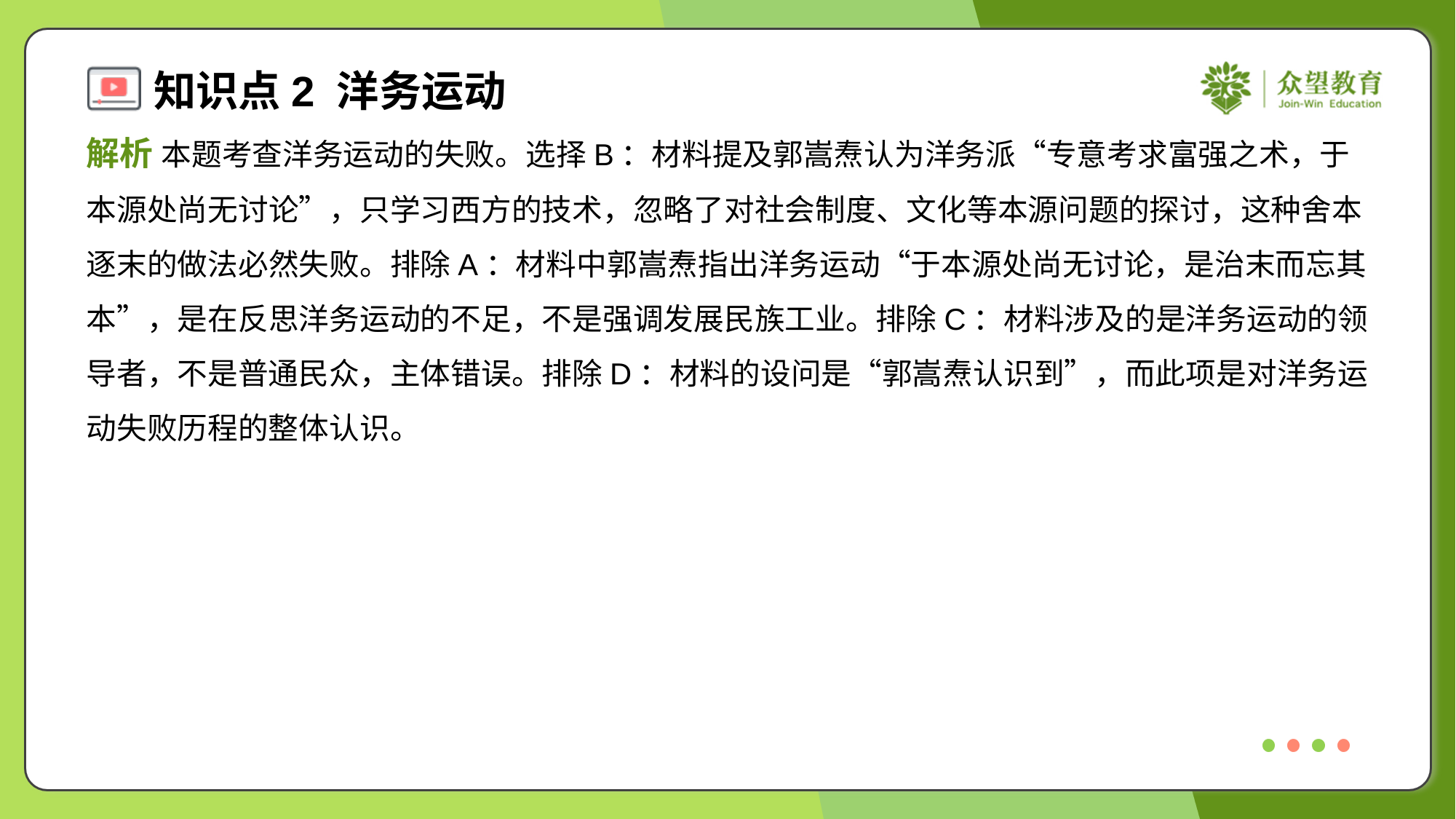

解析 本题考查洋务运动的失败。选择B：材料提及郭嵩焘认为洋务派“专意考求富强之术，于
本源处尚无讨论”，只学习西方的技术，忽略了对社会制度、文化等本源问题的探讨，这种舍本
逐末的做法必然失败。排除A：材料中郭嵩焘指出洋务运动“于本源处尚无讨论，是治末而忘其
本”，是在反思洋务运动的不足，不是强调发展民族工业。排除C：材料涉及的是洋务运动的领
导者，不是普通民众，主体错误。排除D：材料的设问是“郭嵩焘认识到”，而此项是对洋务运
动失败历程的整体认识。